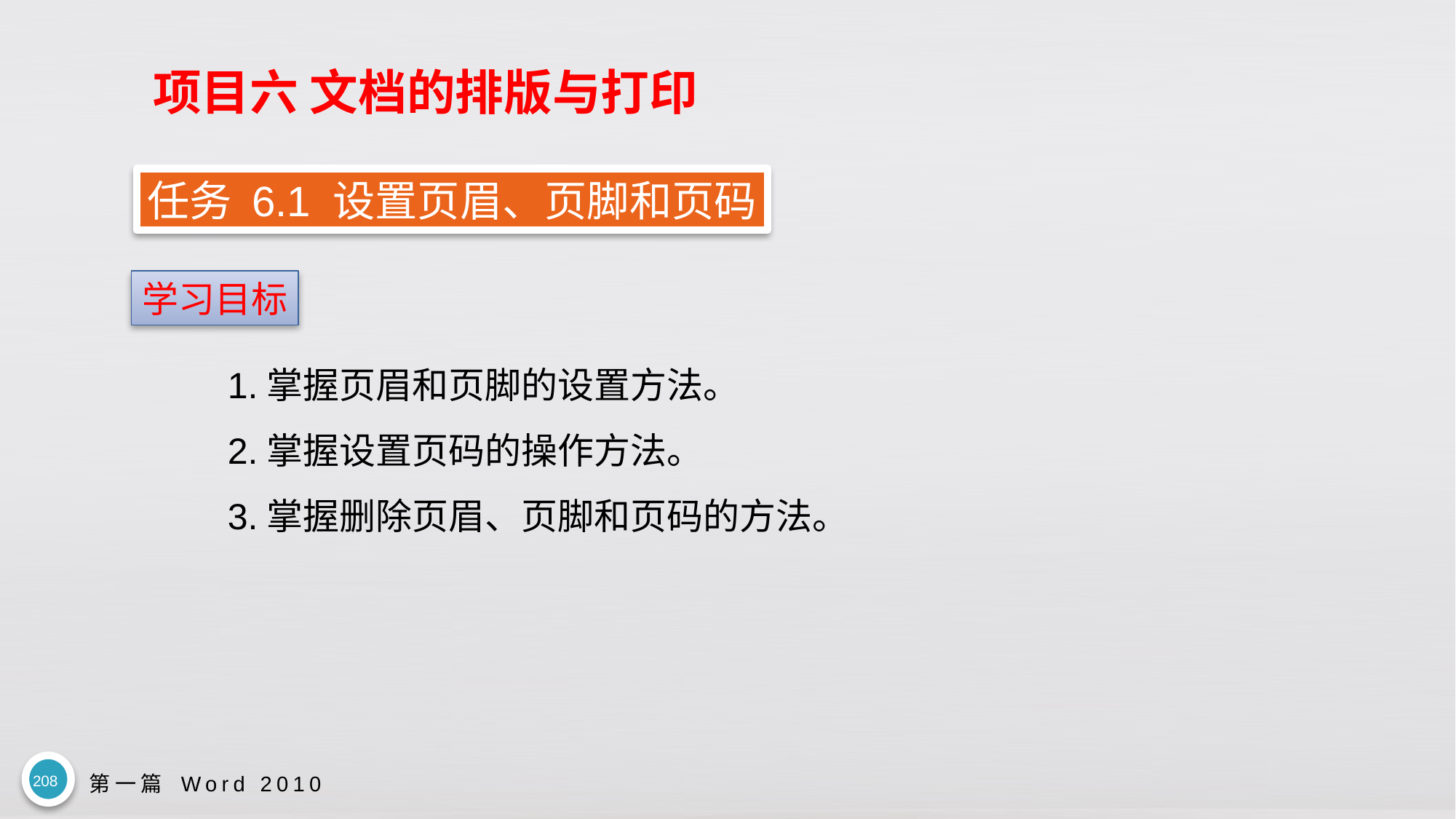

# 项目六 文档的排版与打印
任务 6.1 设置页眉、页脚和页码
学习目标
1.掌握页眉和页脚的设置方法。
2.掌握设置页码的操作方法。
3.掌握删除页眉、页脚和页码的方法。
208